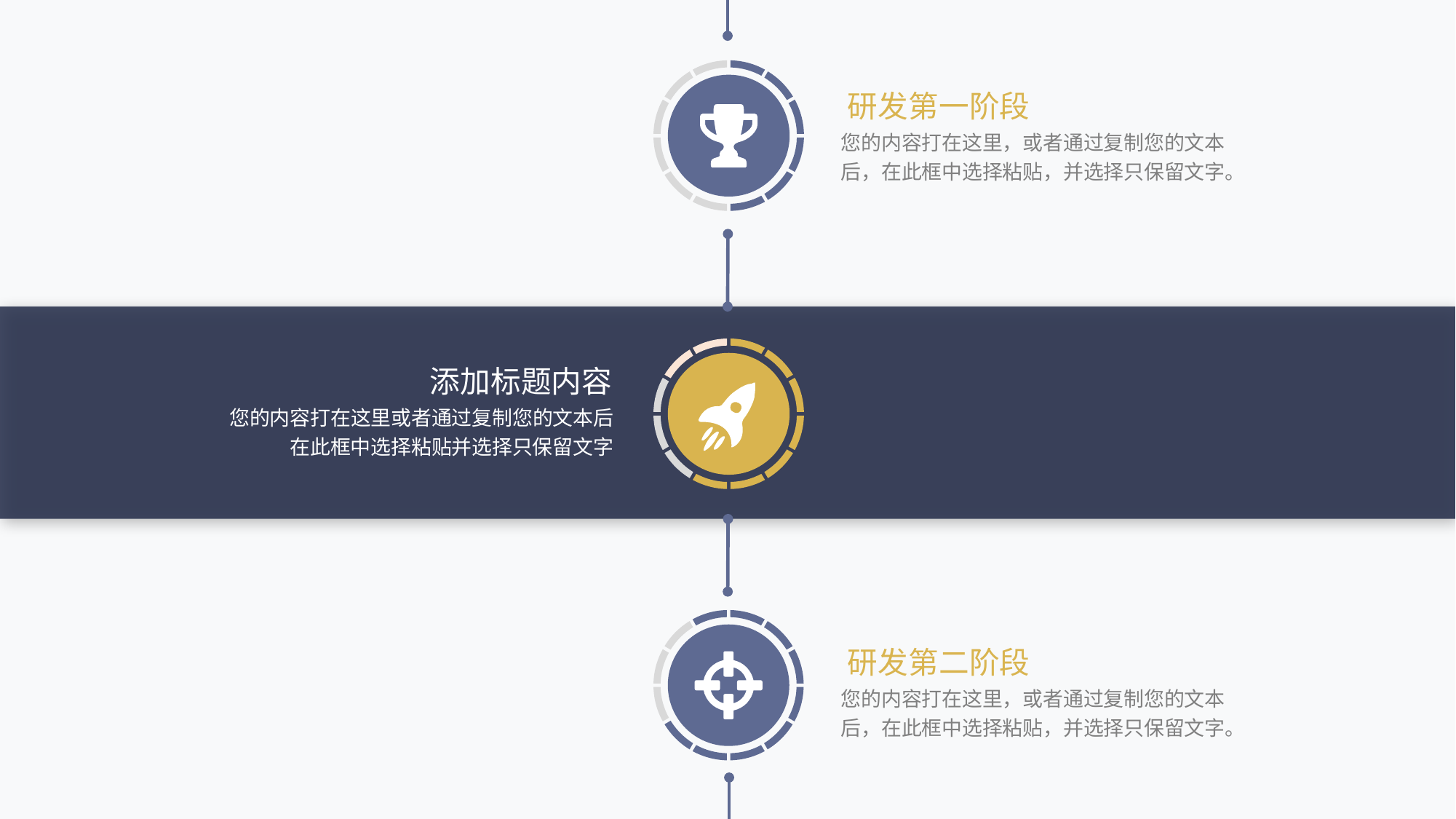

研发第一阶段
您的内容打在这里，或者通过复制您的文本后，在此框中选择粘贴，并选择只保留文字。

添加标题内容
您的内容打在这里或者通过复制您的文本后在此框中选择粘贴并选择只保留文字

研发第二阶段
您的内容打在这里，或者通过复制您的文本后，在此框中选择粘贴，并选择只保留文字。